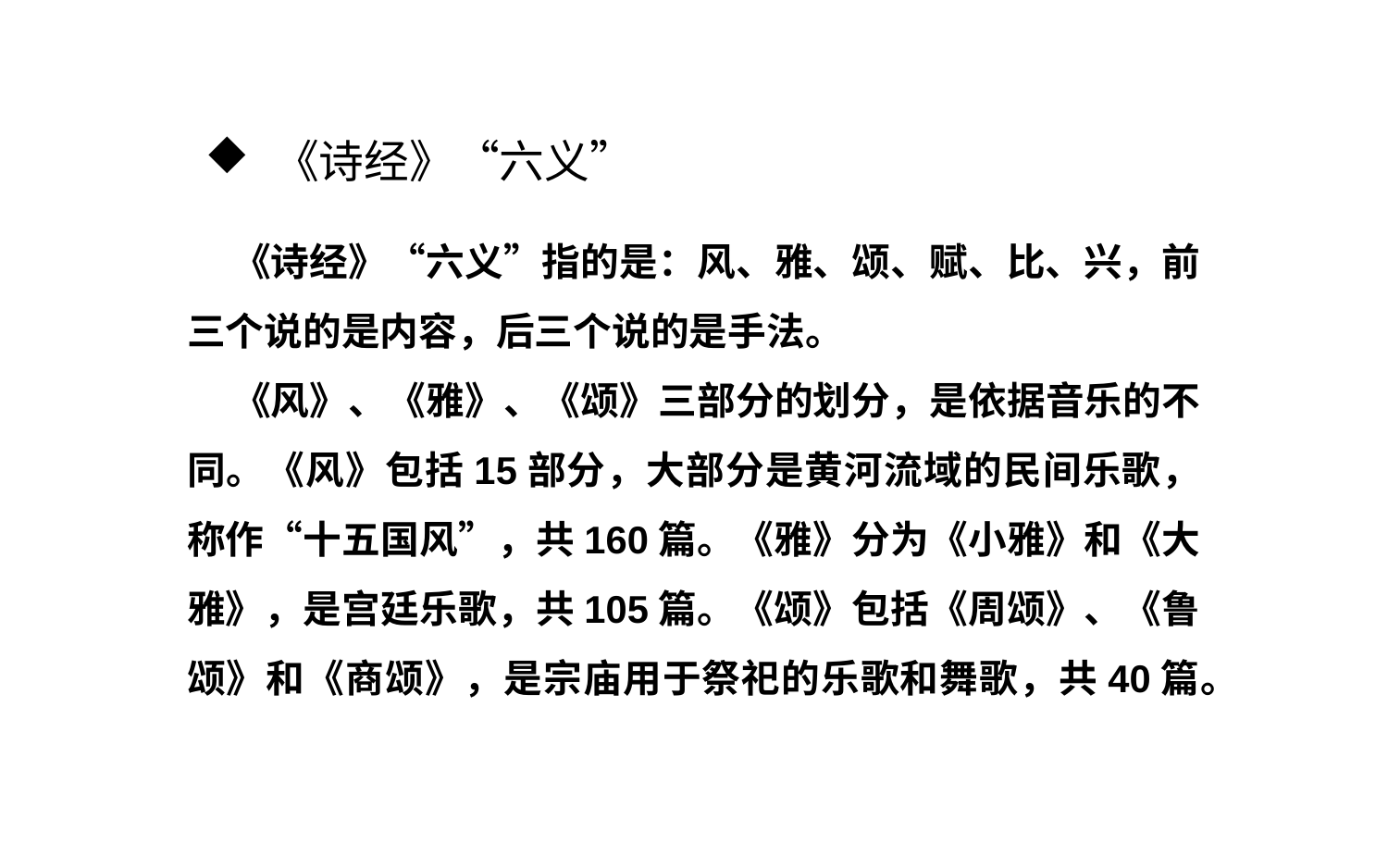

《诗经》“六义”
    《诗经》“六义”指的是：风、雅、颂、赋、比、兴，前三个说的是内容，后三个说的是手法。
    《风》、《雅》、《颂》三部分的划分，是依据音乐的不同。《风》包括15部分，大部分是黄河流域的民间乐歌，称作“十五国风”，共160篇。《雅》分为《小雅》和《大雅》，是宫廷乐歌，共105篇。《颂》包括《周颂》、《鲁颂》和《商颂》，是宗庙用于祭祀的乐歌和舞歌，共40篇。